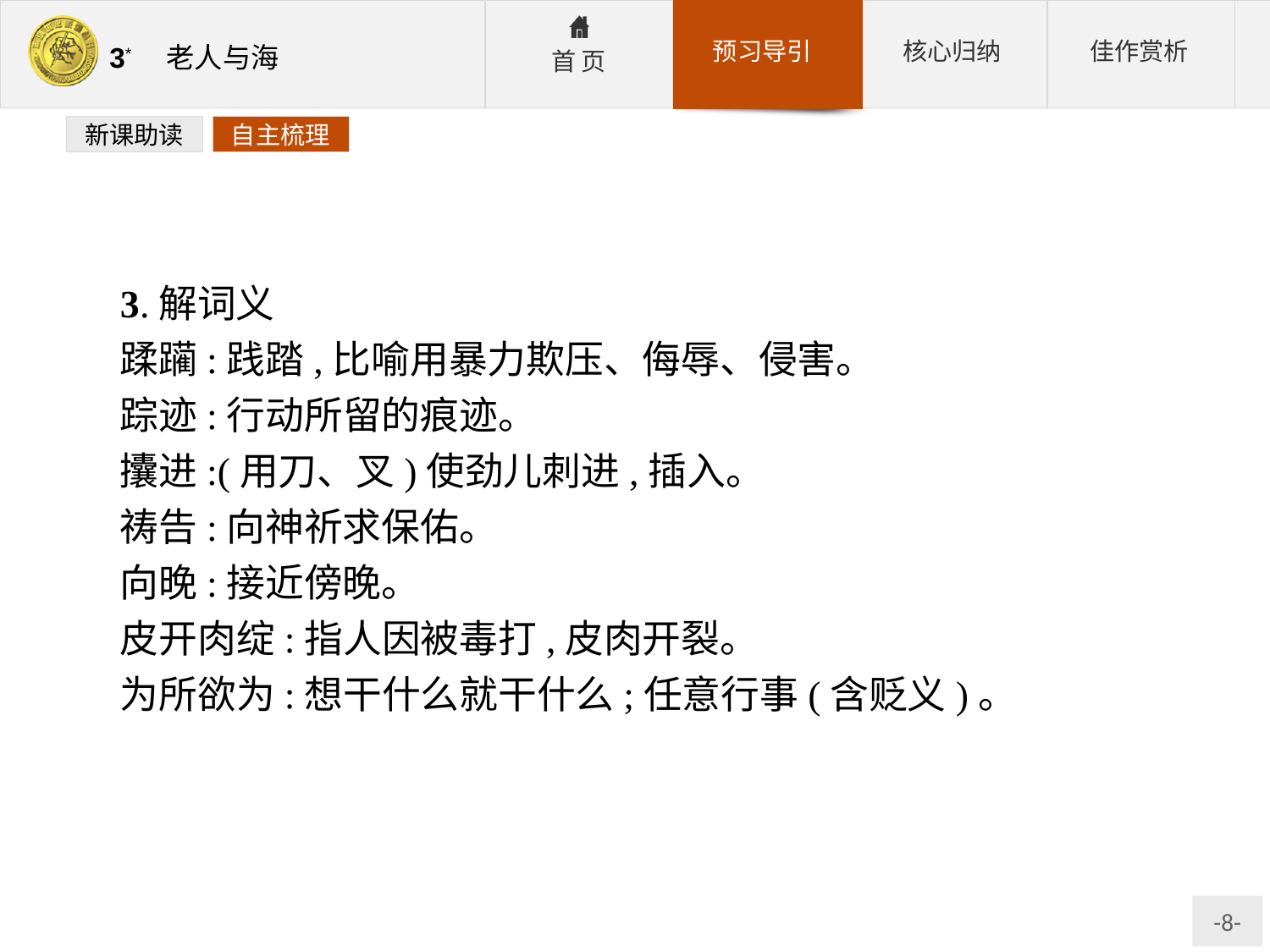

新课助读
自主梳理
3.解词义
蹂躏:践踏,比喻用暴力欺压、侮辱、侵害。
踪迹:行动所留的痕迹。
攮进:(用刀、叉)使劲儿刺进,插入。
祷告:向神祈求保佑。
向晚:接近傍晚。
皮开肉绽:指人因被毒打,皮肉开裂。
为所欲为:想干什么就干什么;任意行事(含贬义)。